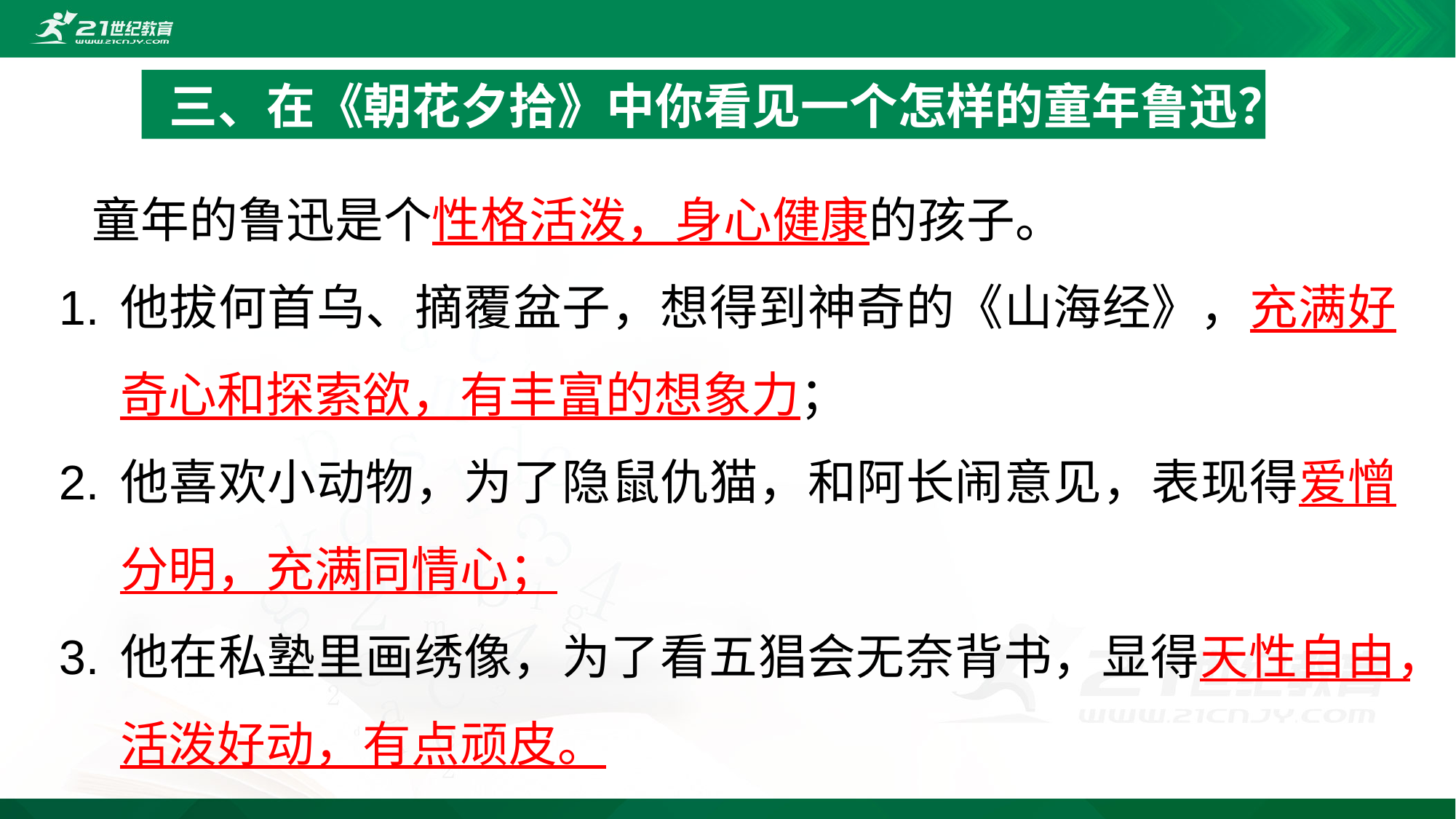

三、在《朝花夕拾》中你看见一个怎样的童年鲁迅？
  童年的鲁迅是个性格活泼，身心健康的孩子。
他拔何首乌、摘覆盆子，想得到神奇的《山海经》，充满好奇心和探索欲，有丰富的想象力；
他喜欢小动物，为了隐鼠仇猫，和阿长闹意见，表现得爱憎分明，充满同情心；
他在私塾里画绣像，为了看五猖会无奈背书，显得天性自由，活泼好动，有点顽皮。